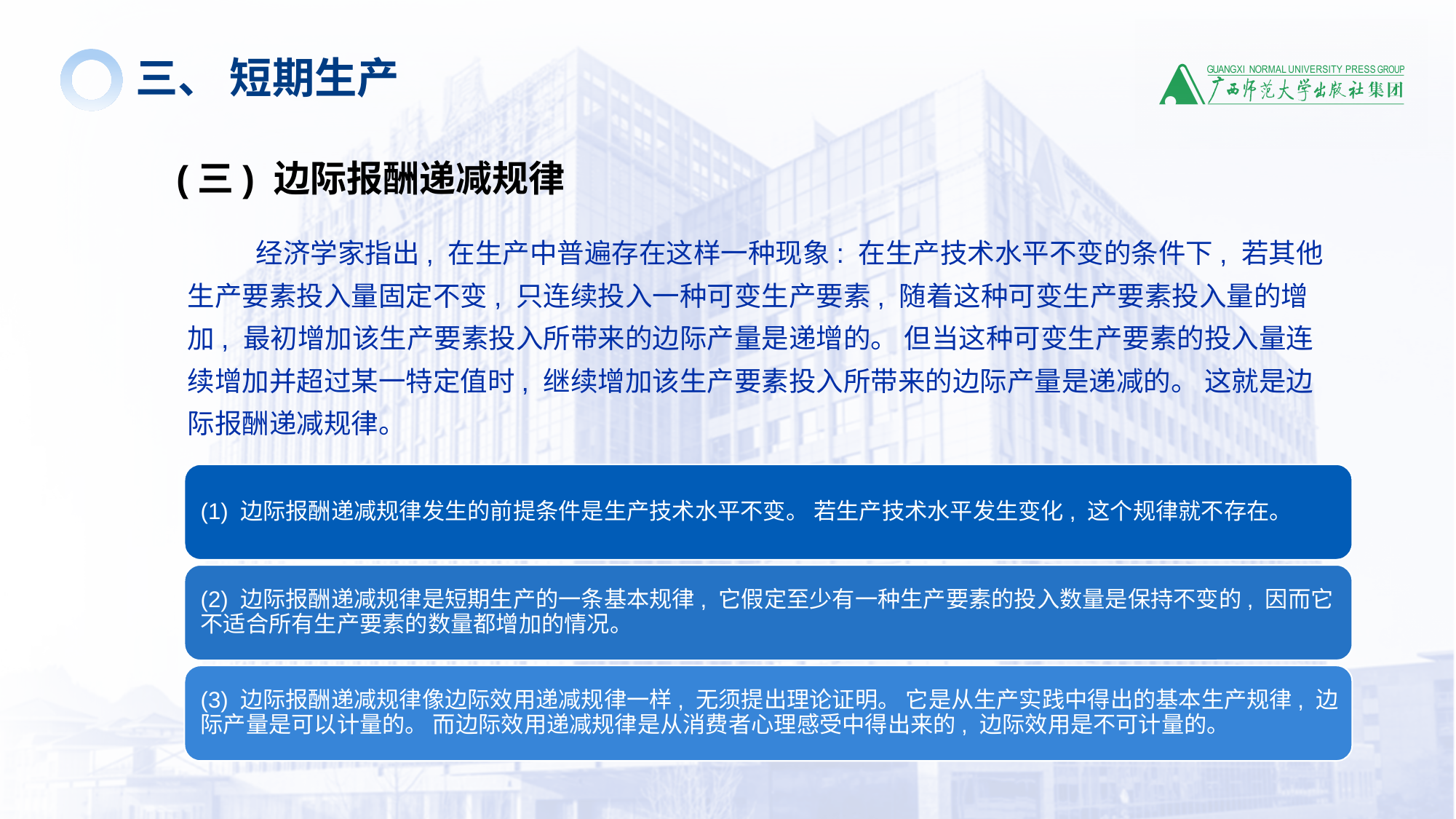

三、 短期生产

(三) 边际报酬递减规律
          经济学家指出, 在生产中普遍存在这样一种现象: 在生产技术水平不变的条件下, 若其他生产要素投入量固定不变, 只连续投入一种可变生产要素, 随着这种可变生产要素投入量的增加, 最初增加该生产要素投入所带来的边际产量是递增的。 但当这种可变生产要素的投入量连续增加并超过某一特定值时, 继续增加该生产要素投入所带来的边际产量是递减的。 这就是边际报酬递减规律。
(1) 边际报酬递减规律发生的前提条件是生产技术水平不变。 若生产技术水平发生变化, 这个规律就不存在。
(2) 边际报酬递减规律是短期生产的一条基本规律, 它假定至少有一种生产要素的投入数量是保持不变的, 因而它不适合所有生产要素的数量都增加的情况。
(3) 边际报酬递减规律像边际效用递减规律一样, 无须提出理论证明。 它是从生产实践中得出的基本生产规律, 边际产量是可以计量的。 而边际效用递减规律是从消费者心理感受中得出来的, 边际效用是不可计量的。